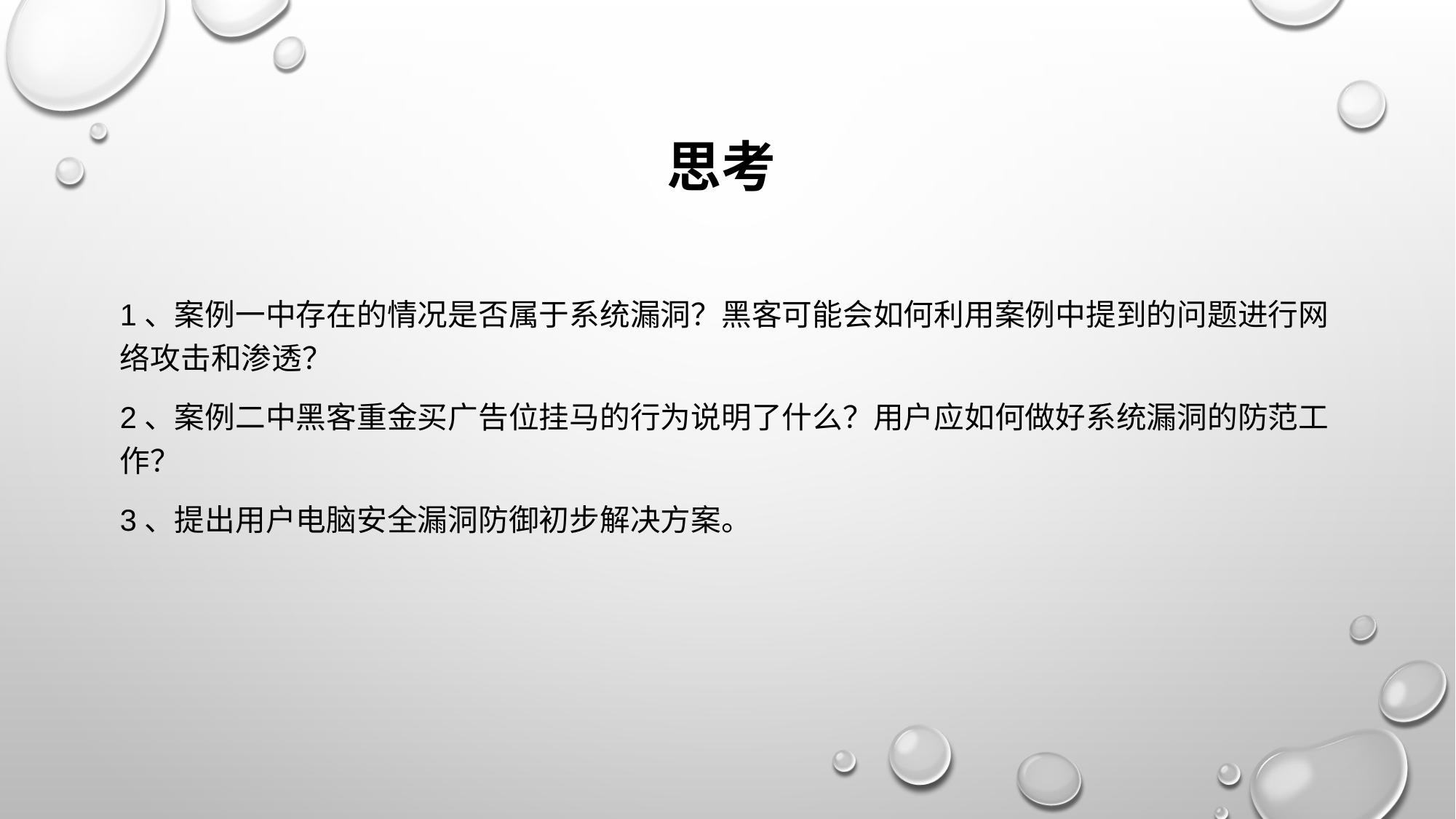

# 思考
1、案例一中存在的情况是否属于系统漏洞？黑客可能会如何利用案例中提到的问题进行网络攻击和渗透？
2、案例二中黑客重金买广告位挂马的行为说明了什么？用户应如何做好系统漏洞的防范工作？
3、提出用户电脑安全漏洞防御初步解决方案。